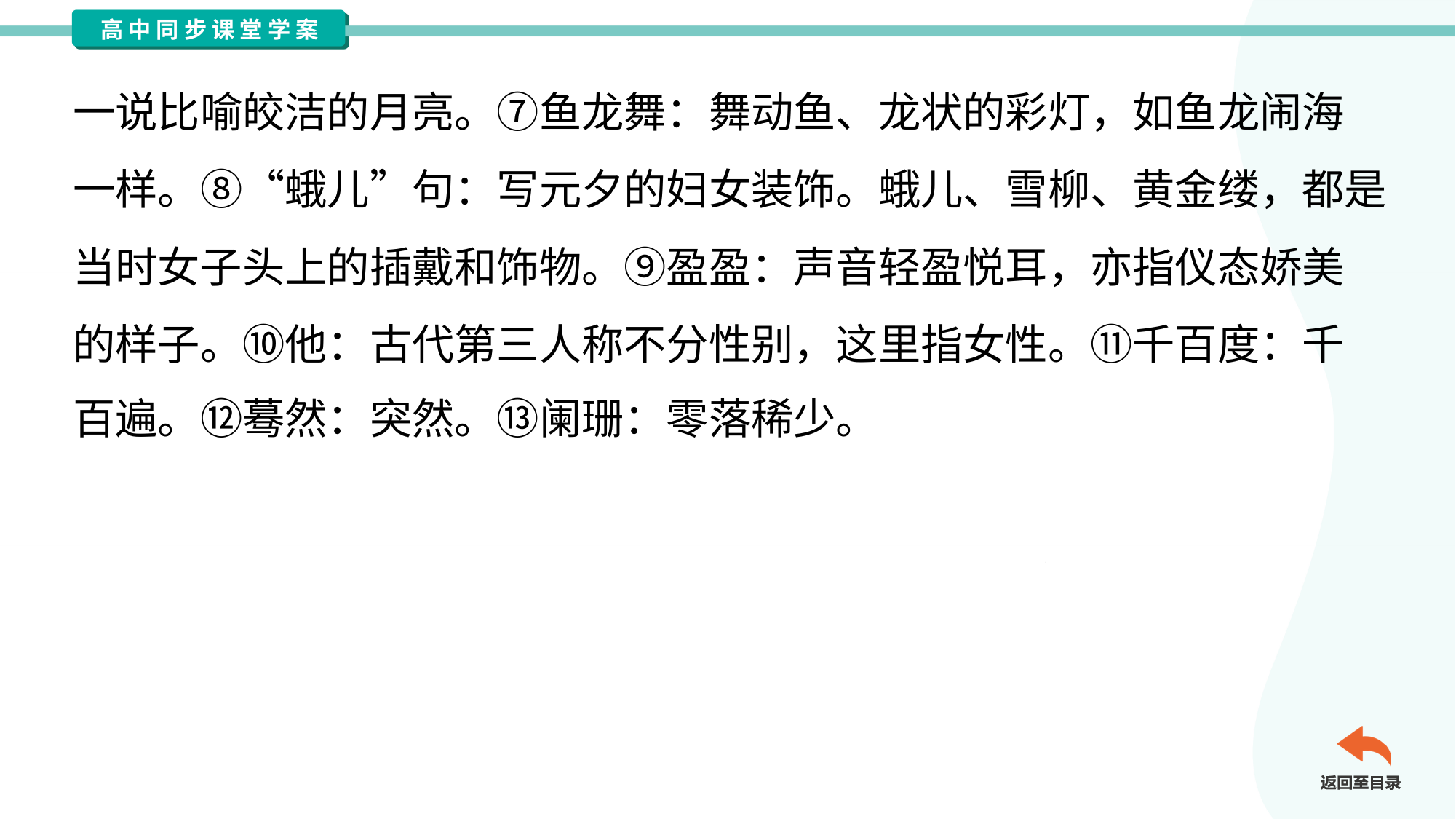

一说比喻皎洁的月亮。⑦鱼龙舞：舞动鱼、龙状的彩灯，如鱼龙闹海
一样。⑧“蛾儿”句：写元夕的妇女装饰。蛾儿、雪柳、黄金缕，都是
当时女子头上的插戴和饰物。⑨盈盈：声音轻盈悦耳，亦指仪态娇美
的样子。⑩他：古代第三人称不分性别，这里指女性。⑪千百度：千
百遍。⑫蓦然：突然。⑬阑珊：零落稀少。#1